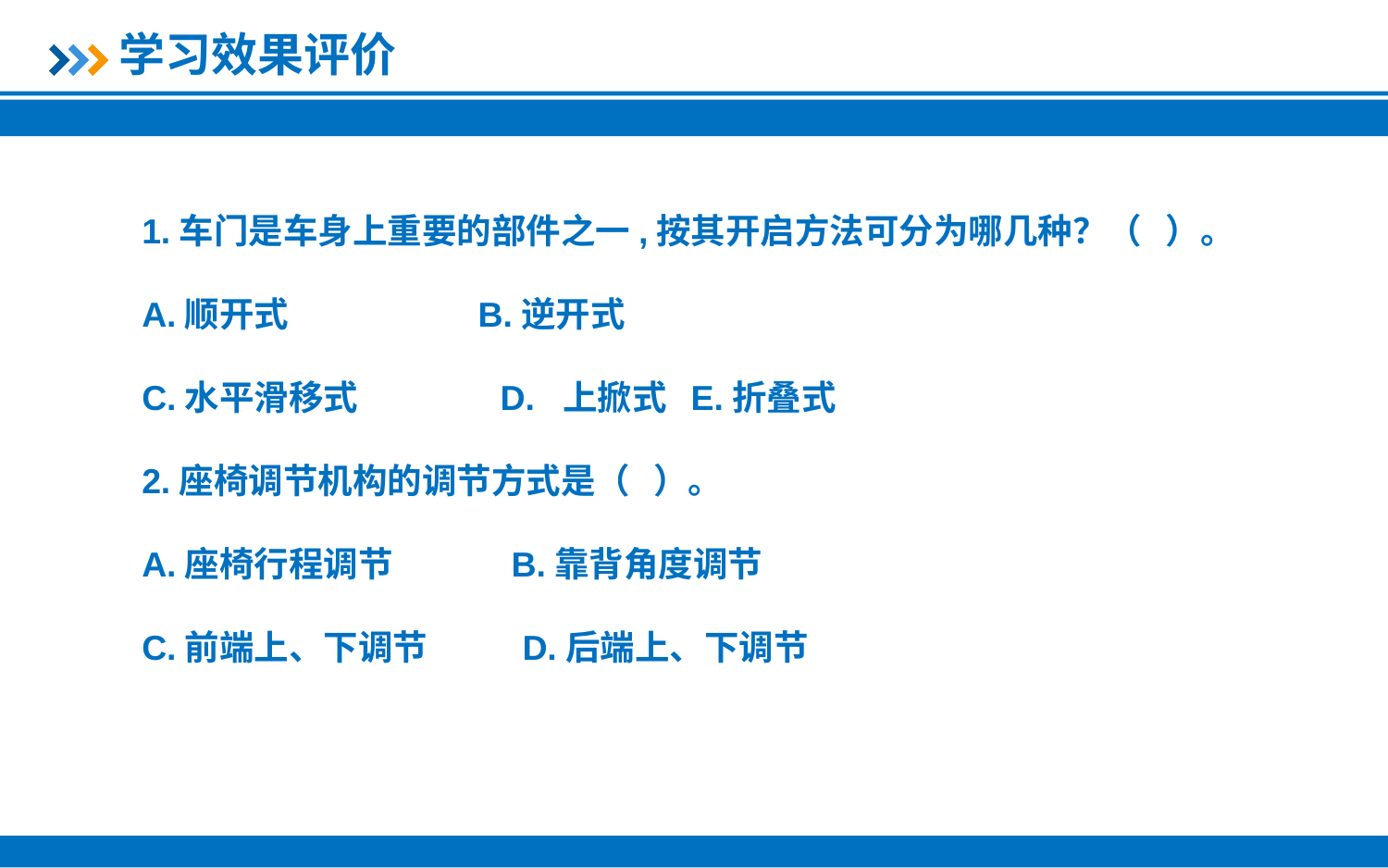

学习效果评价
1.车门是车身上重要的部件之一,按其开启方法可分为哪几种？（   ）。
A.顺开式                       B.逆开式
C.水平滑移式                 D.  上掀式  E.折叠式
2.座椅调节机构的调节方式是（   ）。
A.座椅行程调节              B.靠背角度调节
C.前端上、下调节           D.后端上、下调节